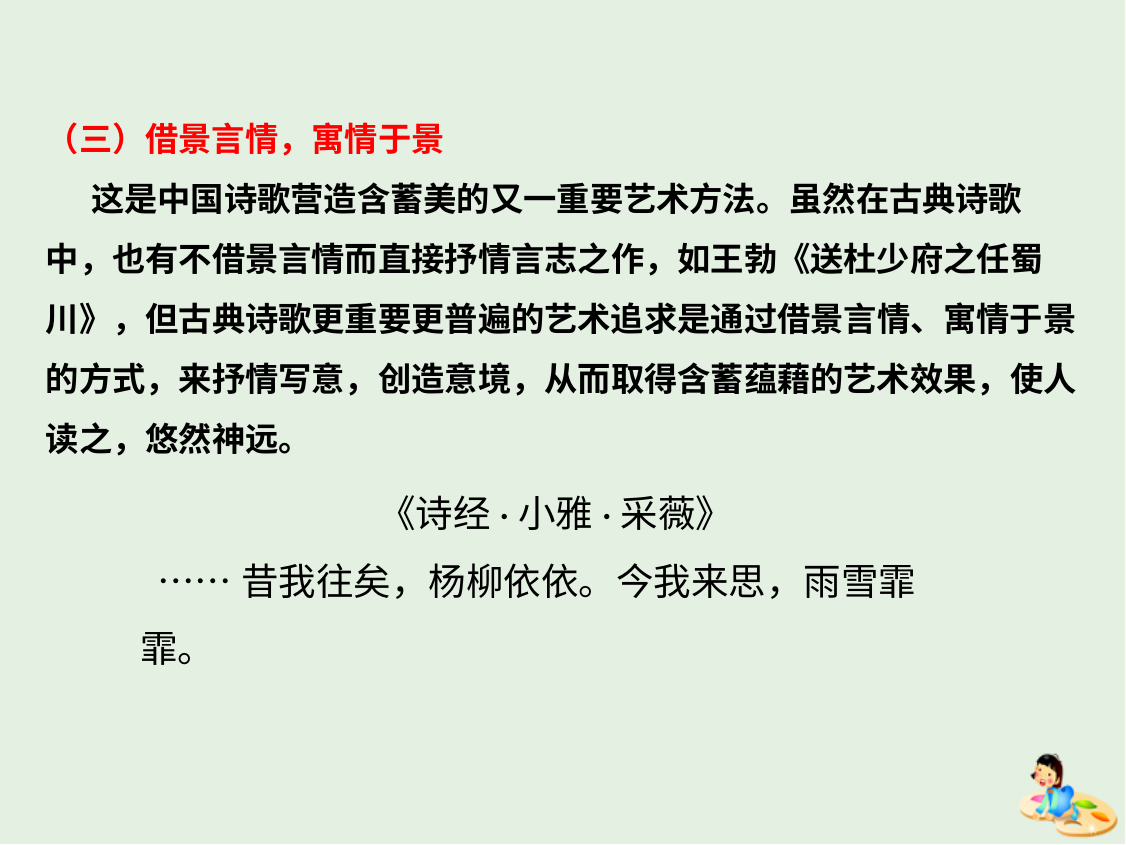

（三）借景言情，寓情于景
     这是中国诗歌营造含蓄美的又一重要艺术方法。虽然在古典诗歌中，也有不借景言情而直接抒情言志之作，如王勃《送杜少府之任蜀川》，但古典诗歌更重要更普遍的艺术追求是通过借景言情、寓情于景的方式，来抒情写意，创造意境，从而取得含蓄蕴藉的艺术效果，使人读之，悠然神远。
《诗经·小雅·采薇》
  ……昔我往矣，杨柳依依。今我来思，雨雪霏霏。